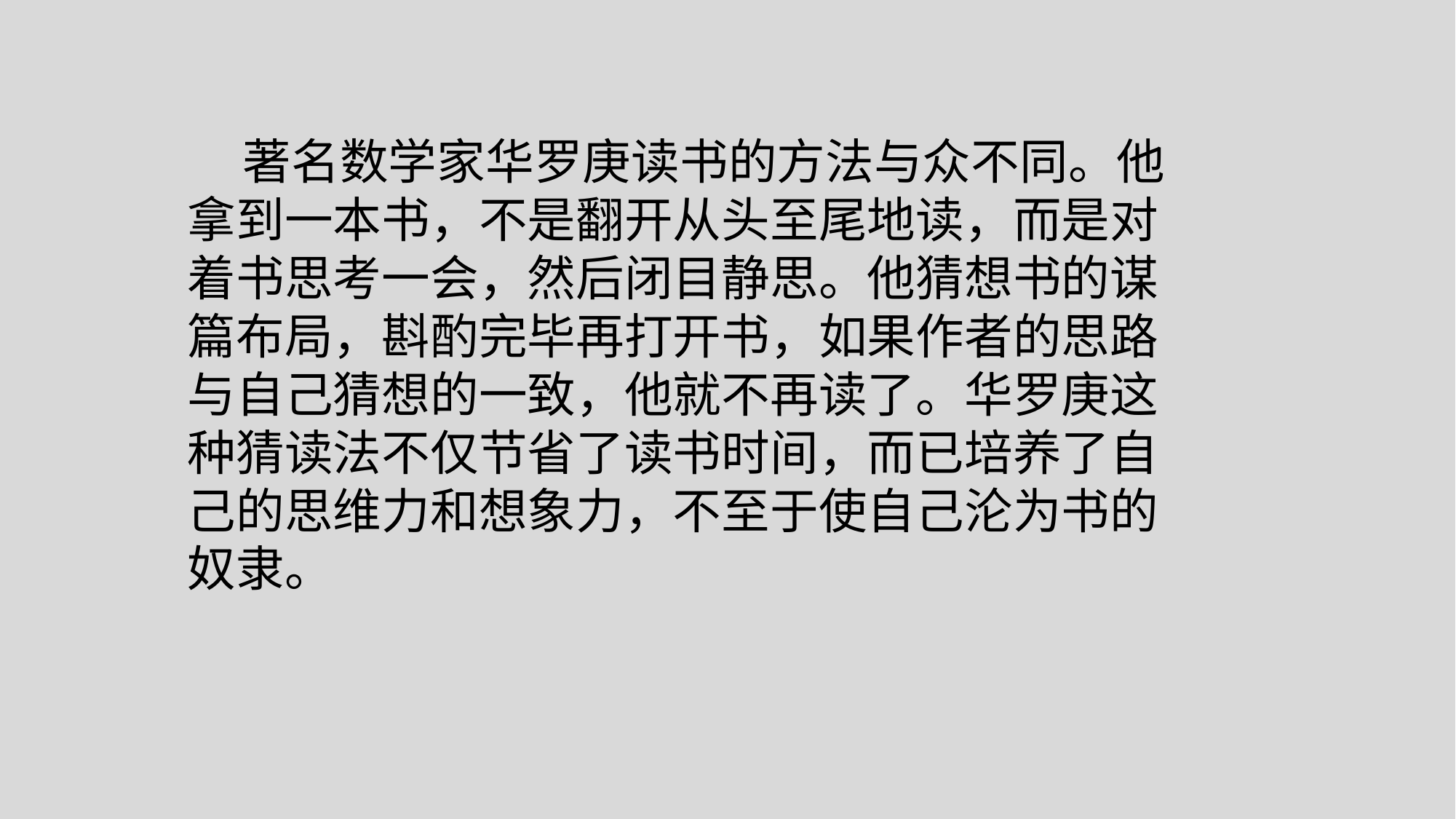

著名数学家华罗庚读书的方法与众不同。他拿到一本书，不是翻开从头至尾地读，而是对着书思考一会，然后闭目静思。他猜想书的谋篇布局，斟酌完毕再打开书，如果作者的思路与自己猜想的一致，他就不再读了。华罗庚这种猜读法不仅节省了读书时间，而已培养了自己的思维力和想象力，不至于使自己沦为书的奴隶。